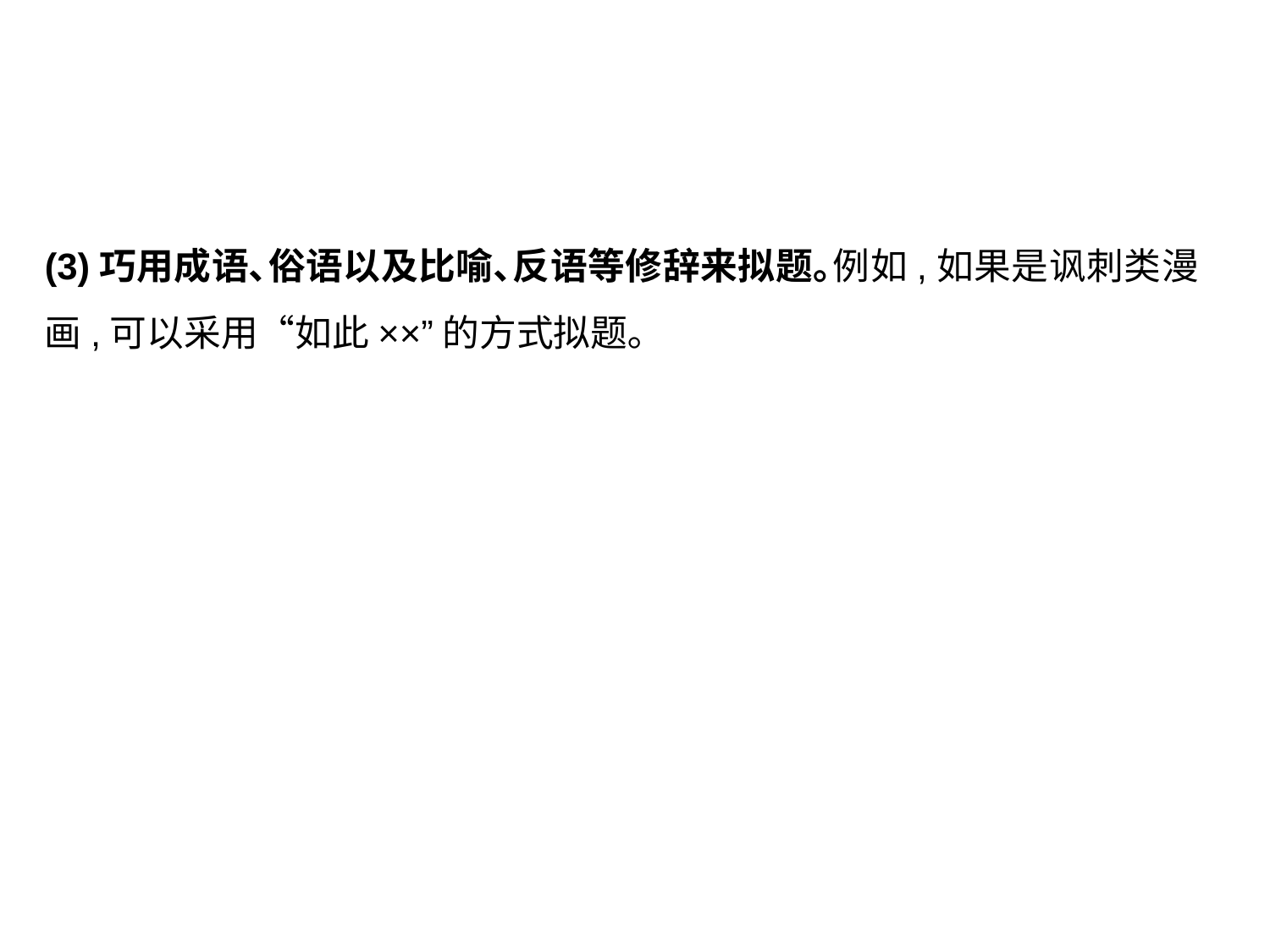

(3)巧用成语､俗语以及比喻､反语等修辞来拟题｡例如,如果是讽刺类漫画,可以采用“如此××”的方式拟题｡